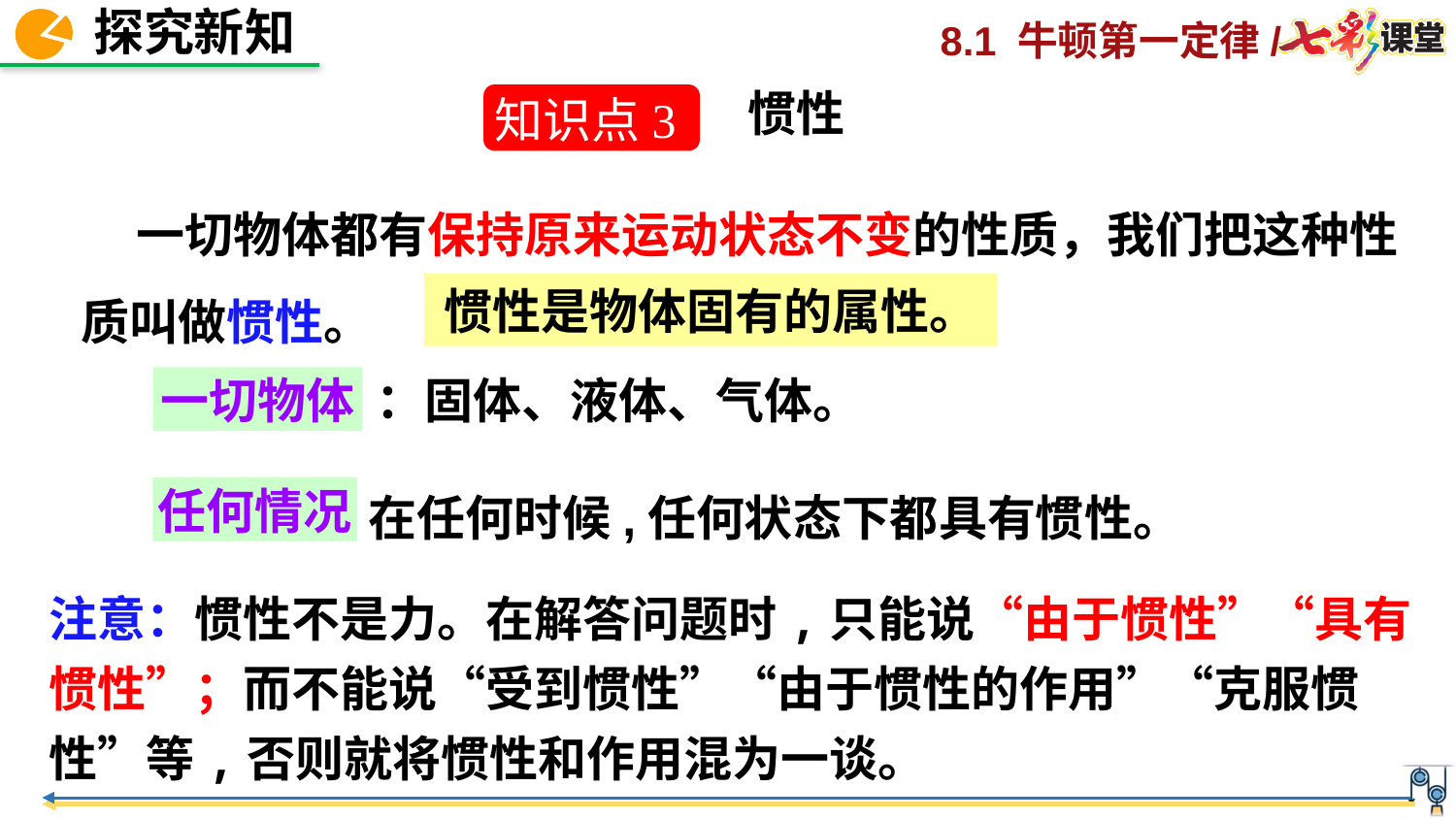

惯性

知识点3
    一切物体都有保持原来运动状态不变的性质，我们把这种性质叫做惯性。
惯性是物体固有的属性。
：固体、液体、气体。
一切物体
在任何时候,任何状态下都具有惯性。
任何情况
注意：惯性不是力。在解答问题时,只能说“由于惯性”“具有惯性”；而不能说“受到惯性”“由于惯性的作用”“克服惯性”等,否则就将惯性和作用混为一谈。